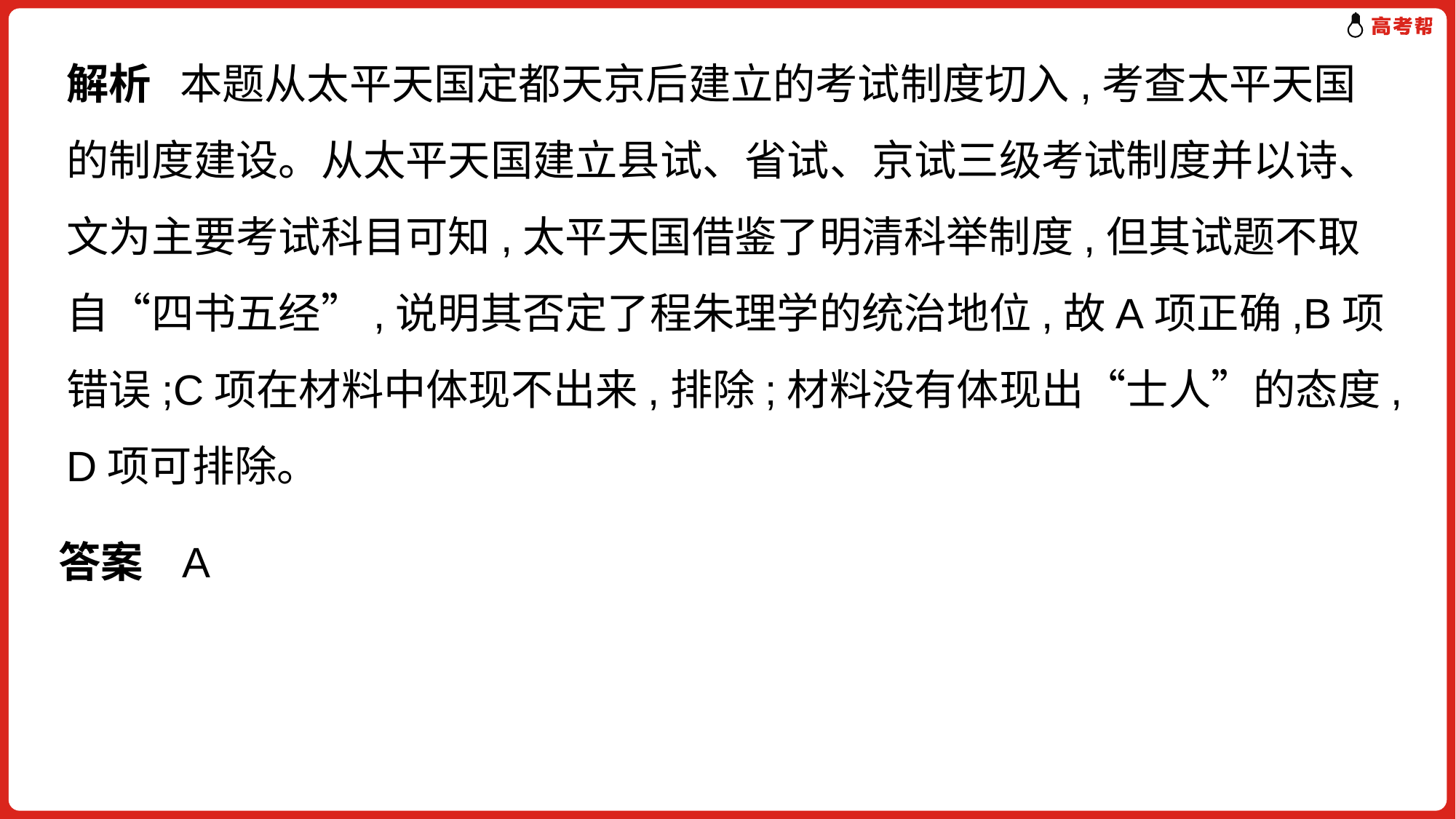

解析   本题从太平天国定都天京后建立的考试制度切入,考查太平天国的制度建设。从太平天国建立县试、省试、京试三级考试制度并以诗、文为主要考试科目可知,太平天国借鉴了明清科举制度,但其试题不取自“四书五经”,说明其否定了程朱理学的统治地位,故A项正确,B项错误;C项在材料中体现不出来,排除;材料没有体现出“士人”的态度,D项可排除。
答案   A